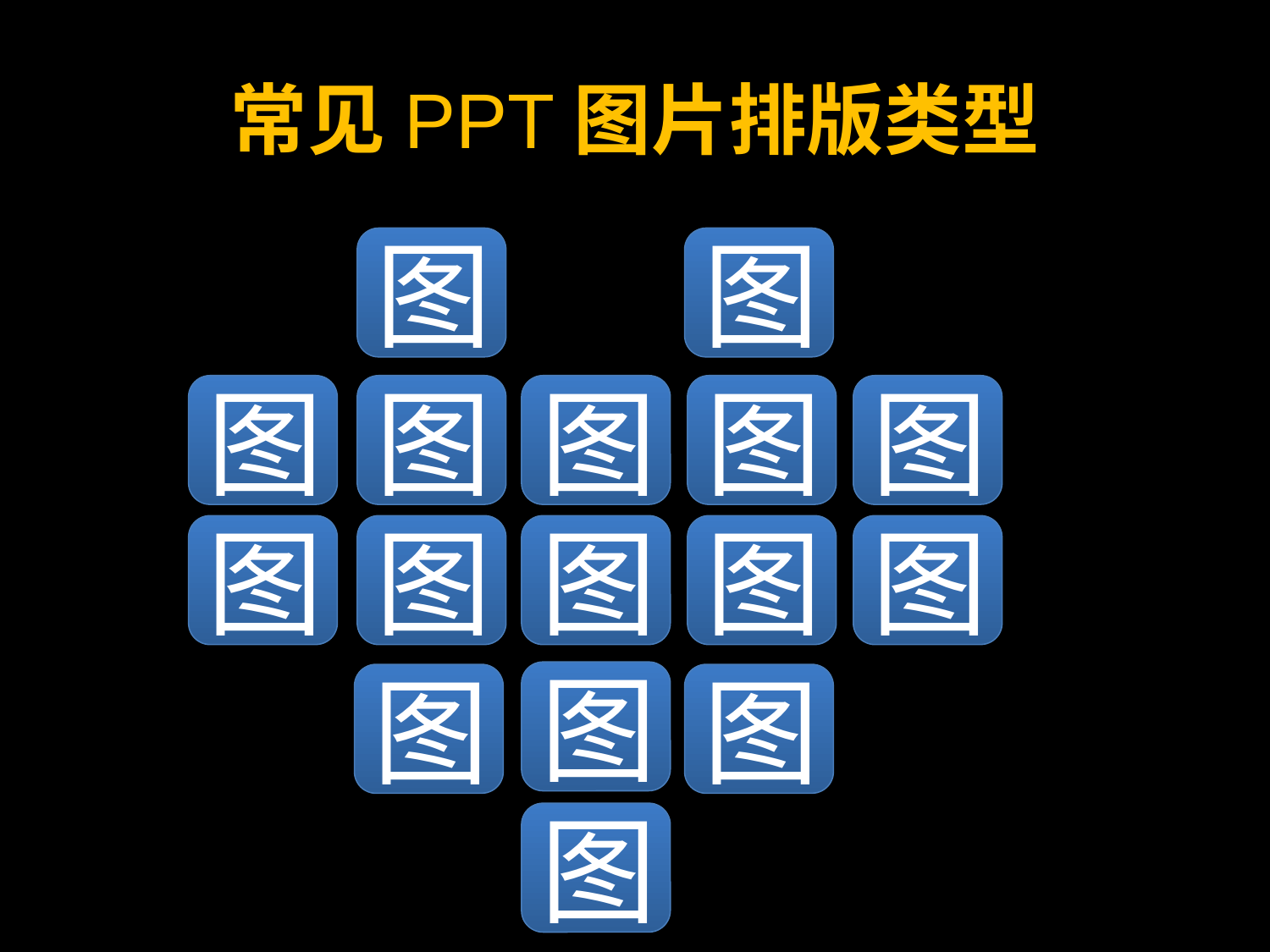

# 常见PPT图片排版类型
图
图
图
图
图
图
图
图
图
图
图
图
图
图
图
图